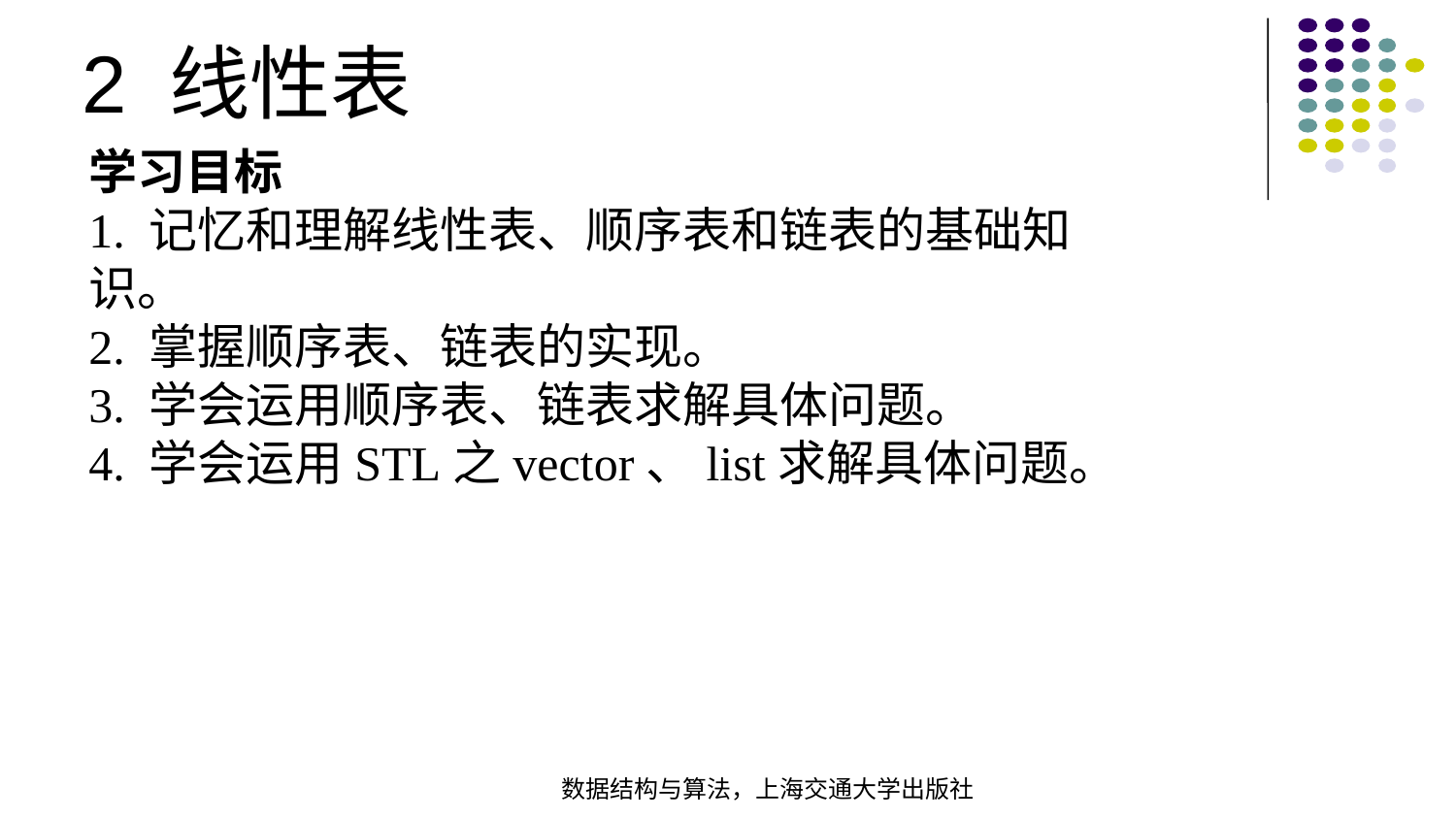

2 线性表
学习目标
1. 记忆和理解线性表、顺序表和链表的基础知识。
2. 掌握顺序表、链表的实现。
3. 学会运用顺序表、链表求解具体问题。
4. 学会运用STL之vector、list求解具体问题。